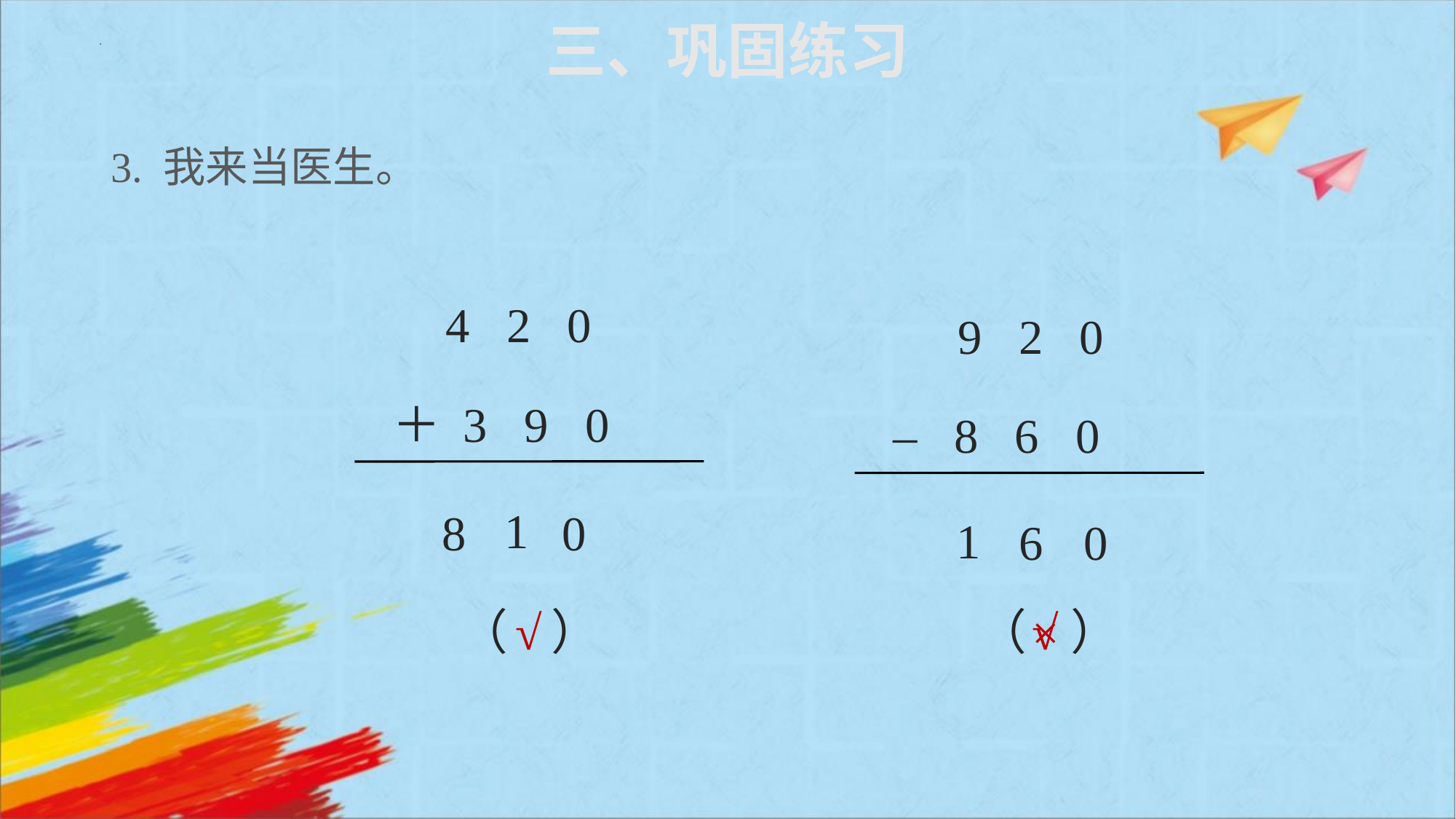

# 三、巩固练习
3. 我来当医生。
4   2   0
 ＋ 3   9   0
1
8
0
9   2   0
 –   8   6   0
6
0
1
（    ）
√
（    ）
×
√
10